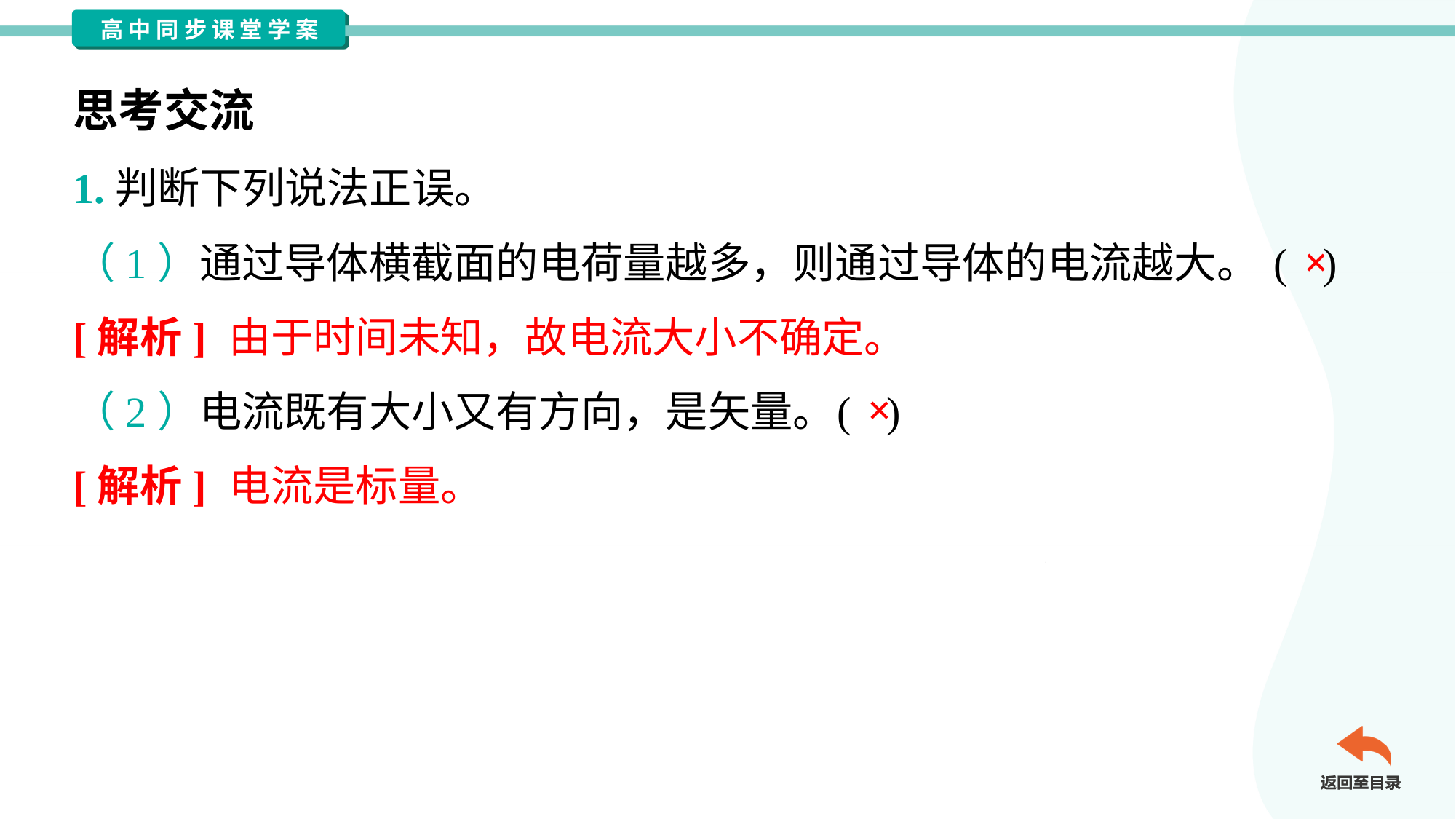

思考交流
1.判断下列说法正误。
×
（1）通过导体横截面的电荷量越多，则通过导体的电流越大。	(   )
[解析] 由于时间未知，故电流大小不确定。
×
（2）电流既有大小又有方向，是矢量。	(   )
[解析] 电流是标量。